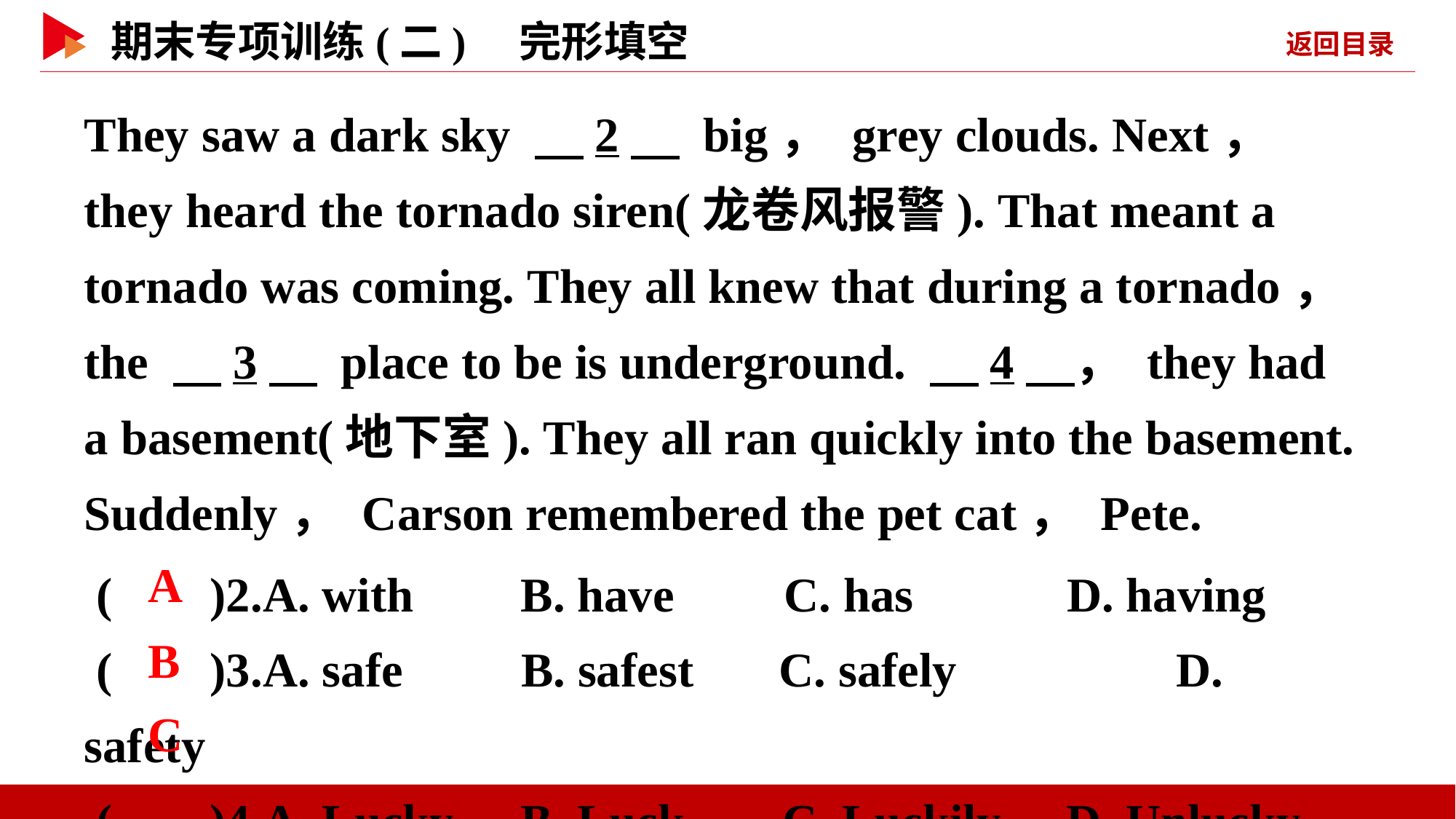

They saw a dark sky 　2　 big， grey clouds. Next， they heard the tornado siren(龙卷风报警). That meant a tornado was coming. They all knew that during a tornado， the 　3　 place to be is underground. 　4　， they had a basement(地下室). They all ran quickly into the basement. Suddenly， Carson remembered the pet cat， Pete.
 (        )2.A. with	B. have         C. has	         D. having
 (        )3.A. safe	         B. safest       C. safely	         D. safety
 (        )4.A. Lucky	B. Luck        C. Luckily	D. Unlucky
   A
   B
   C